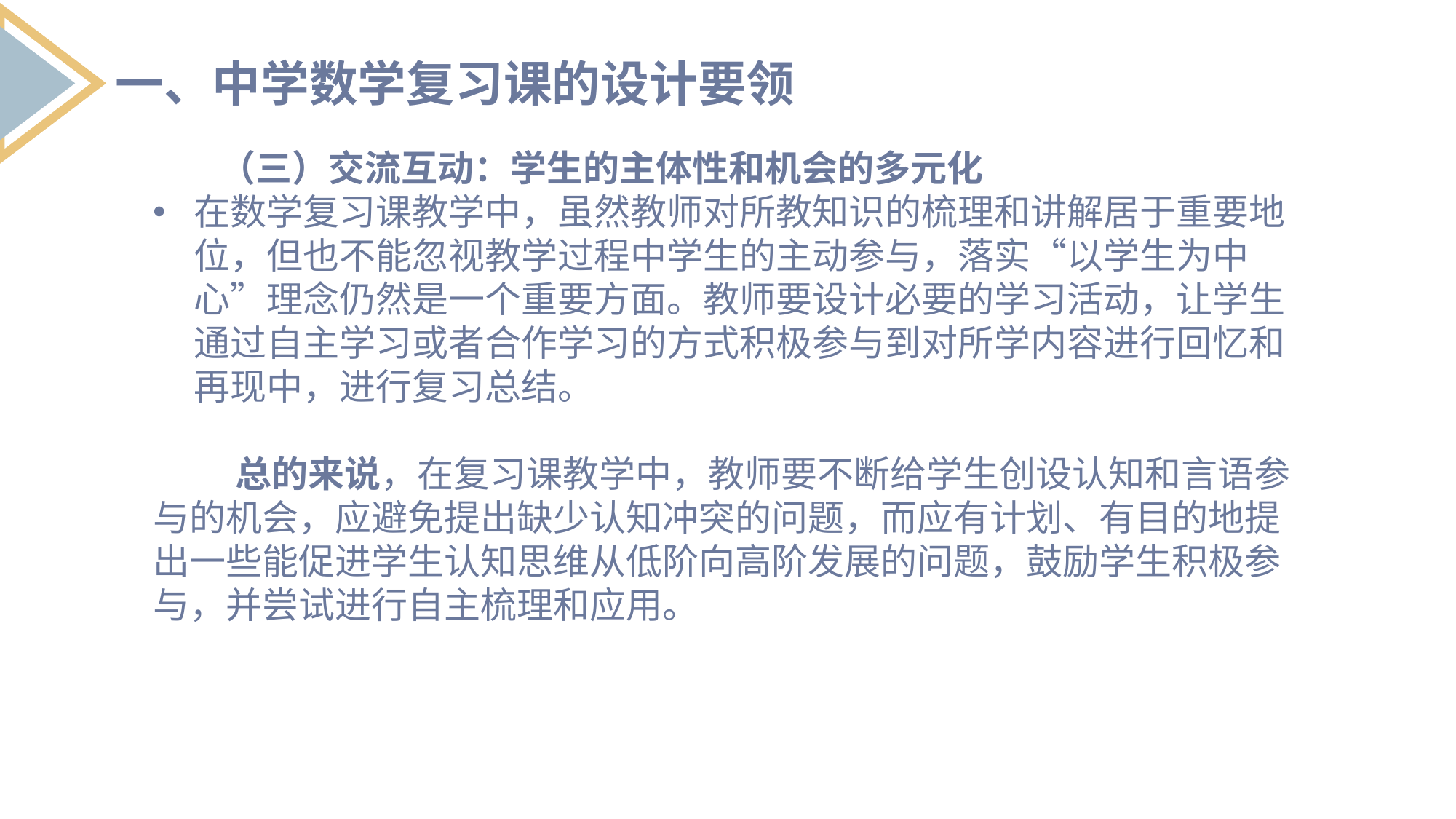

一、中学数学复习课的设计要领
       （三）交流互动：学生的主体性和机会的多元化
在数学复习课教学中，虽然教师对所教知识的梳理和讲解居于重要地位，但也不能忽视教学过程中学生的主动参与，落实“以学生为中心”理念仍然是一个重要方面。教师要设计必要的学习活动，让学生通过自主学习或者合作学习的方式积极参与到对所学内容进行回忆和再现中，进行复习总结。

         总的来说，在复习课教学中，教师要不断给学生创设认知和言语参与的机会，应避免提出缺少认知冲突的问题，而应有计划、有目的地提出一些能促进学生认知思维从低阶向高阶发展的问题，鼓励学生积极参与，并尝试进行自主梳理和应用。